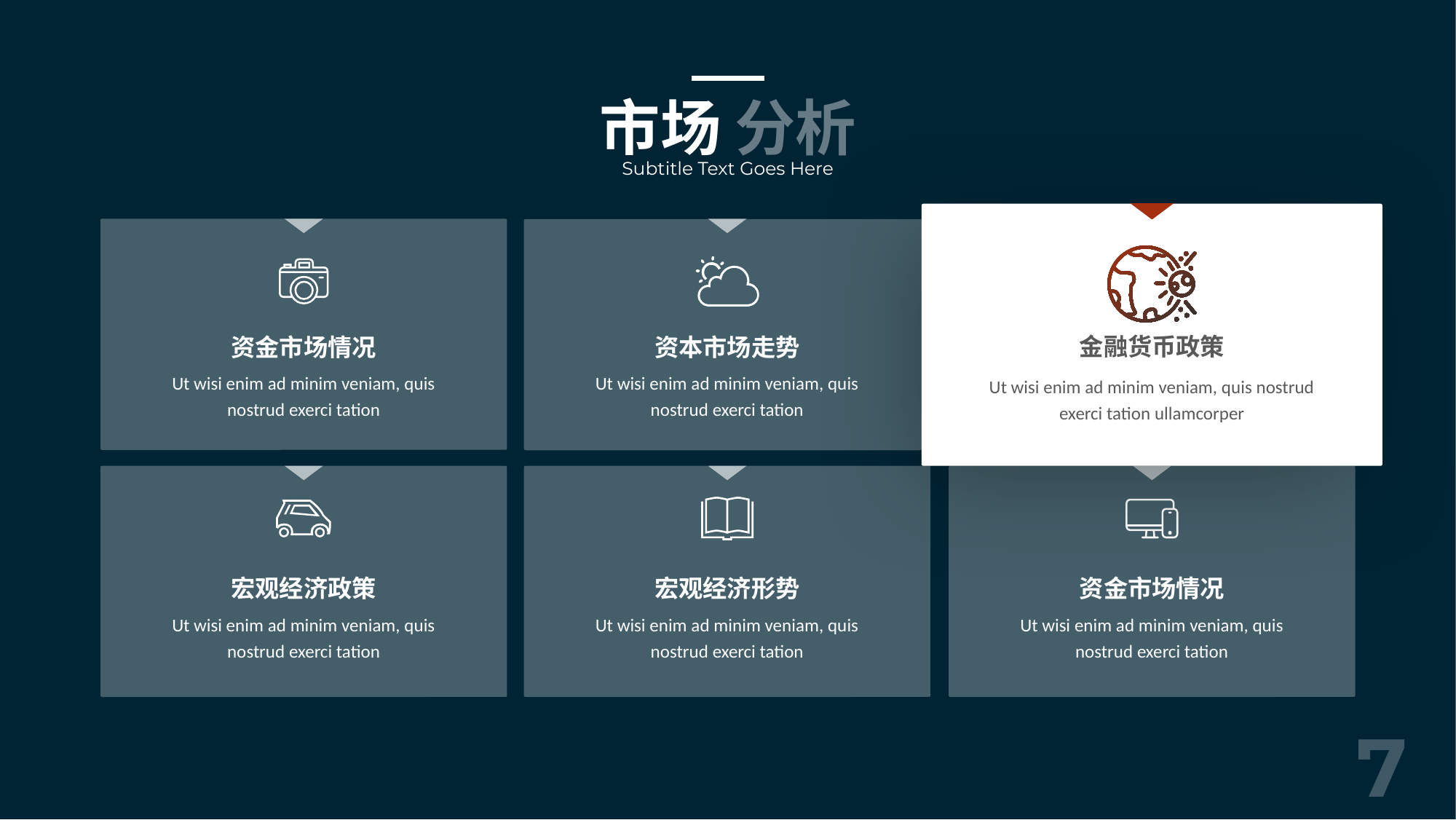

市场 分析
Subtitle Text Goes Here

金融货币政策
Ut wisi enim ad minim veniam, quis nostrud exerci tation ullamcorper

资本市场走势
资金市场情况
Ut wisi enim ad minim veniam, quis nostrud exerci tation
Ut wisi enim ad minim veniam, quis nostrud exerci tation

资金市场情况
宏观经济政策
宏观经济形势
Ut wisi enim ad minim veniam, quis nostrud exerci tation
Ut wisi enim ad minim veniam, quis nostrud exerci tation
Ut wisi enim ad minim veniam, quis nostrud exerci tation
7